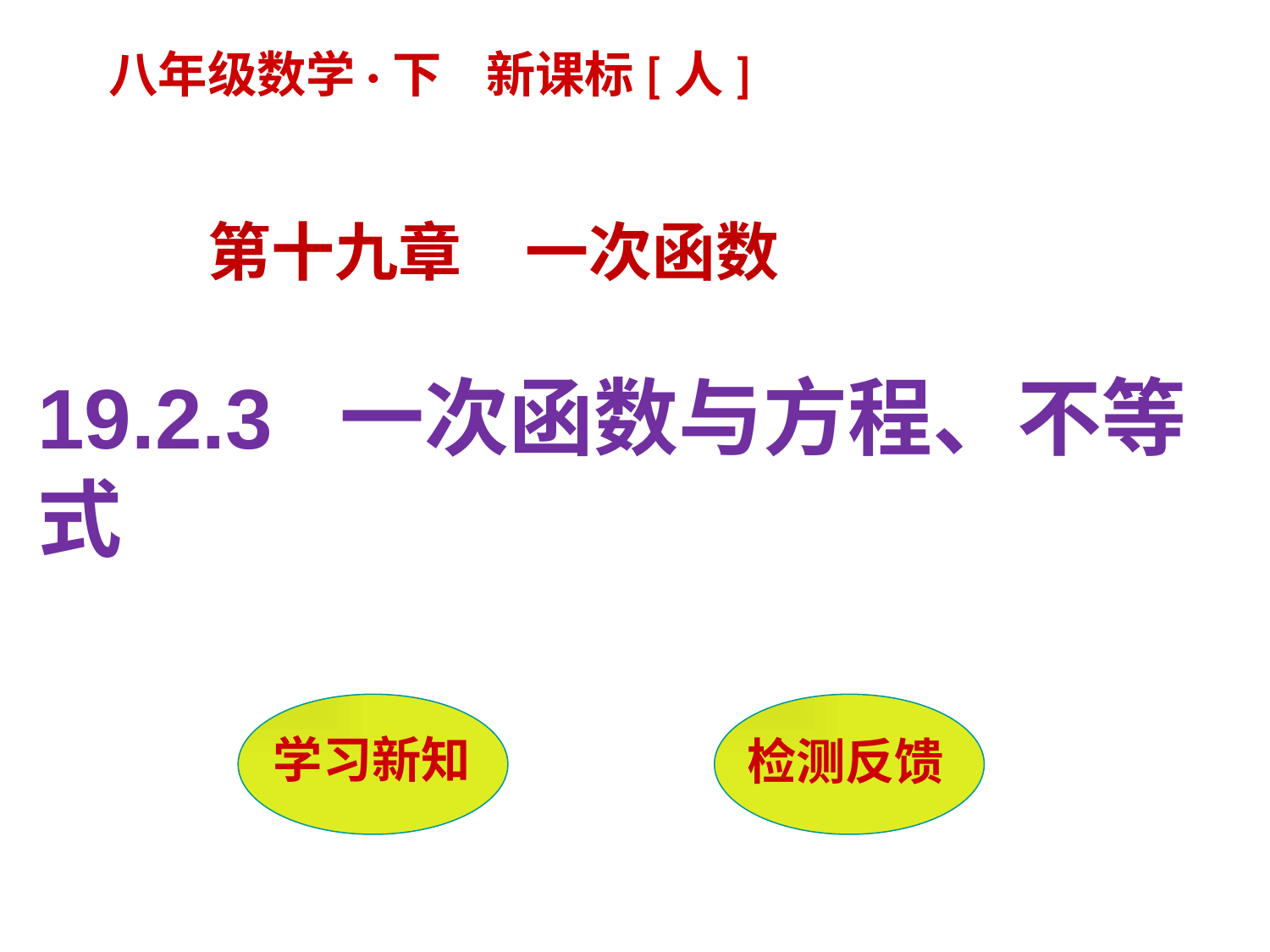

八年级数学·下    新课标[人]
第十九章　一次函数
19.2.3  一次函数与方程、不等式

 学习新知

检测反馈